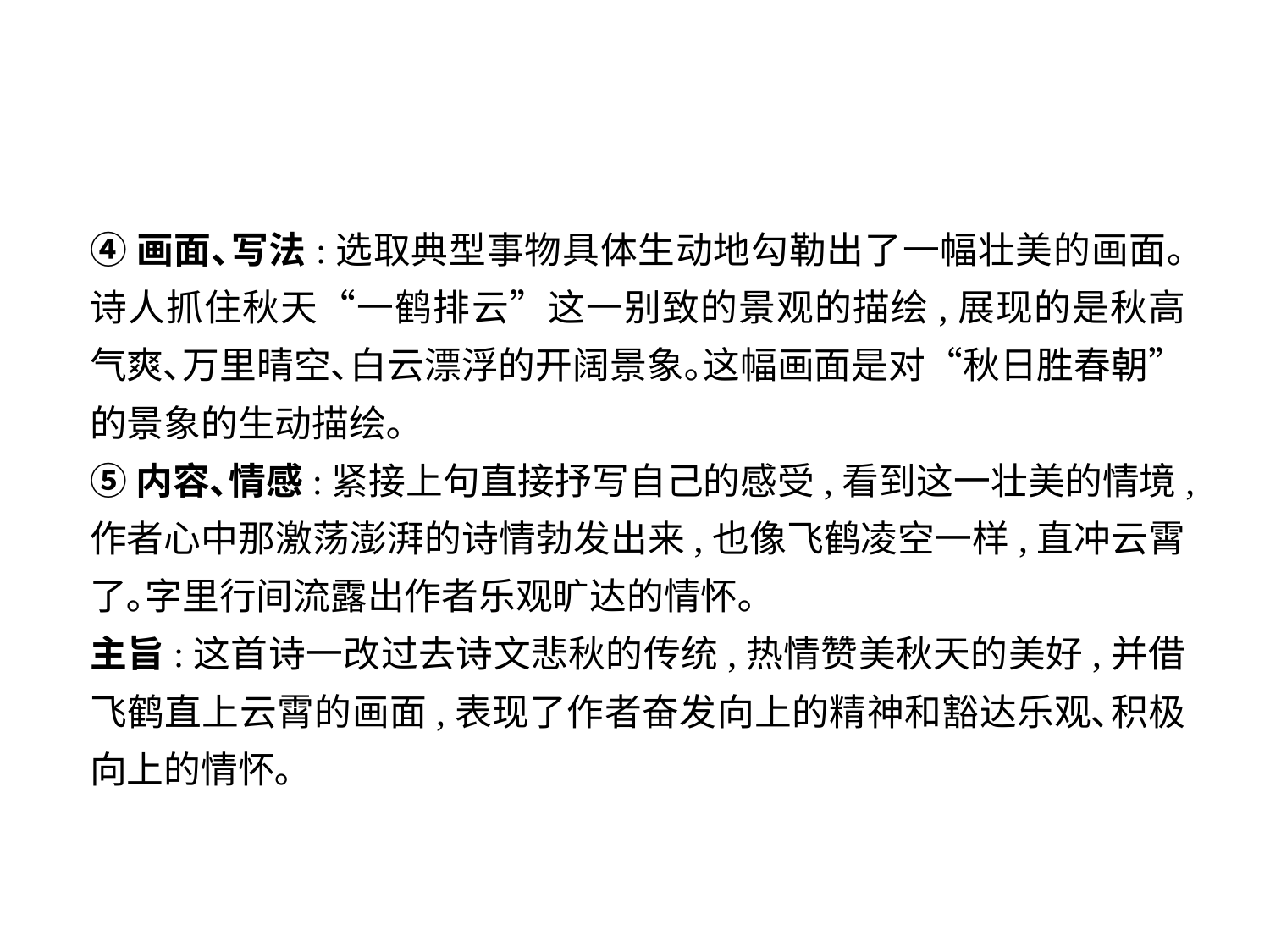

④画面､写法:选取典型事物具体生动地勾勒出了一幅壮美的画面｡诗人抓住秋天“一鹤排云”这一别致的景观的描绘,展现的是秋高气爽､万里晴空､白云漂浮的开阔景象｡这幅画面是对“秋日胜春朝”的景象的生动描绘｡
⑤内容､情感:紧接上句直接抒写自己的感受,看到这一壮美的情境,作者心中那激荡澎湃的诗情勃发出来,也像飞鹤凌空一样,直冲云霄了｡字里行间流露出作者乐观旷达的情怀｡
主旨:这首诗一改过去诗文悲秋的传统,热情赞美秋天的美好,并借飞鹤直上云霄的画面,表现了作者奋发向上的精神和豁达乐观､积极向上的情怀｡